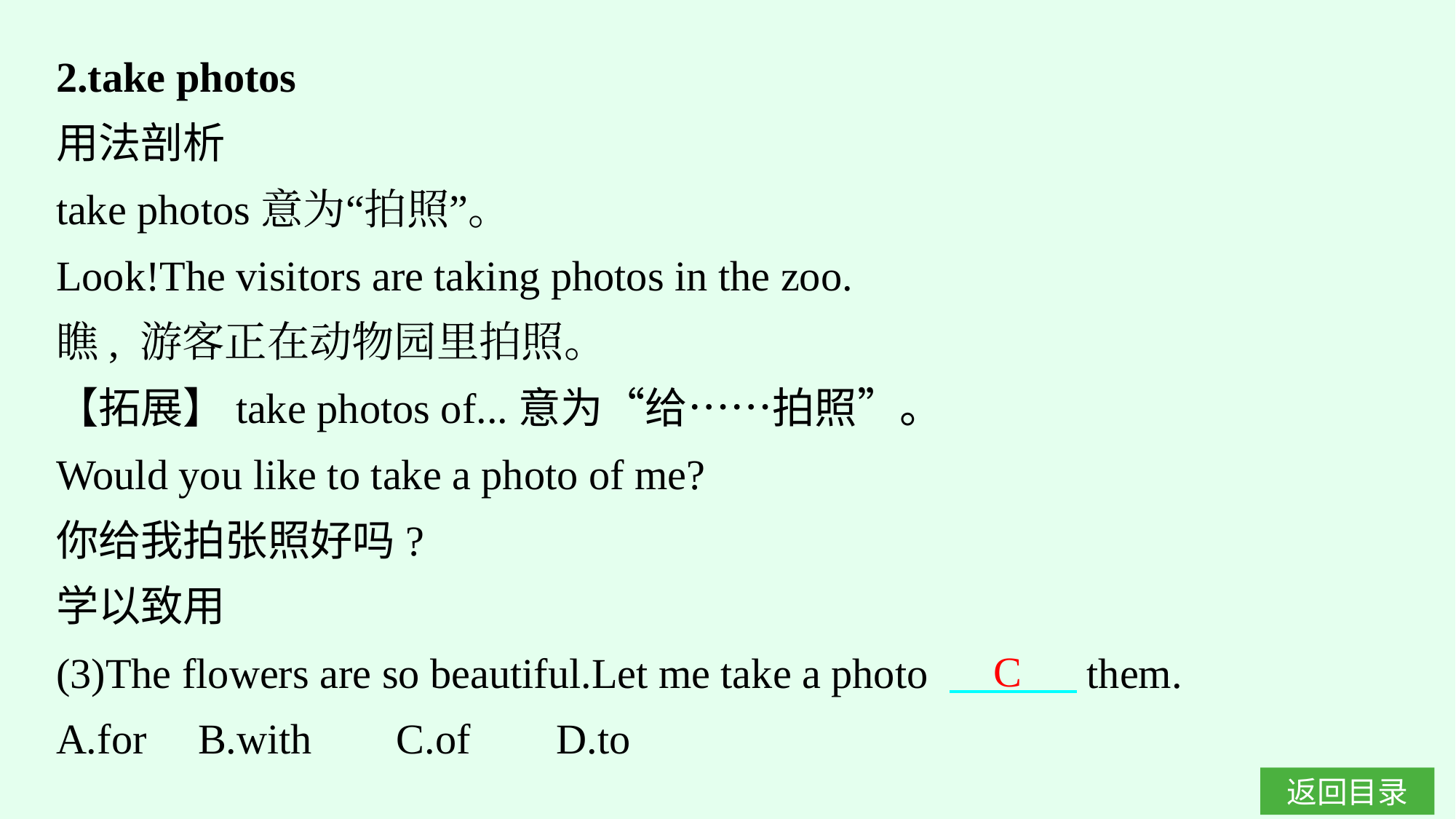

2.take photos
用法剖析
take photos意为“拍照”。
Look!The visitors are taking photos in the zoo.
瞧, 游客正在动物园里拍照。
【拓展】take photos of...意为“给……拍照”。
Would you like to take a photo of me?
你给我拍张照好吗?
学以致用
(3)The flowers are so beautiful.Let me take a photo 　　　them.
A.for	B.with        C.of	D.to
C